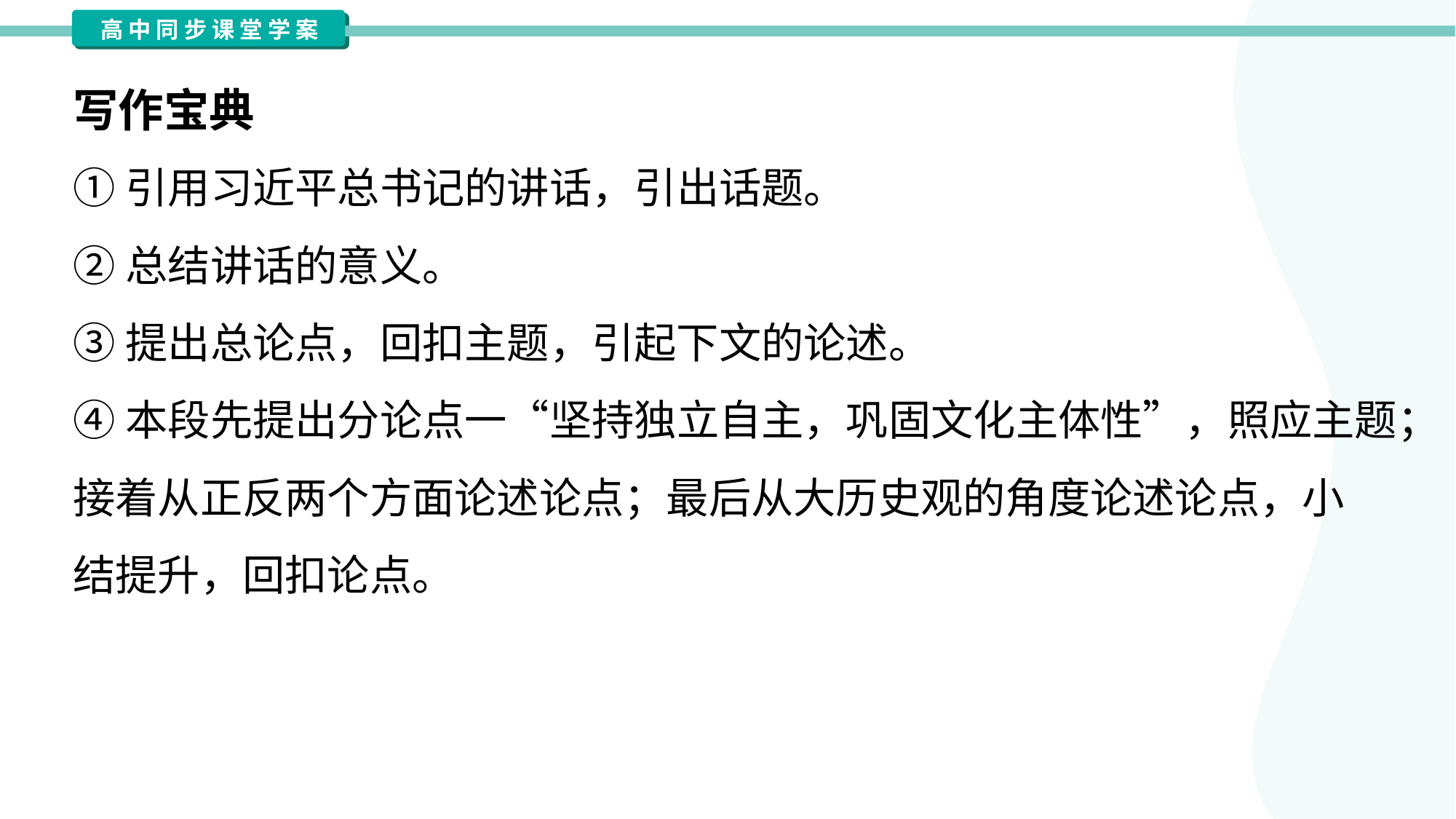

写作宝典
①引用习近平总书记的讲话，引出话题。
②总结讲话的意义。
③提出总论点，回扣主题，引起下文的论述。
④本段先提出分论点一“坚持独立自主，巩固文化主体性”，照应主题；
接着从正反两个方面论述论点；最后从大历史观的角度论述论点，小
结提升，回扣论点。